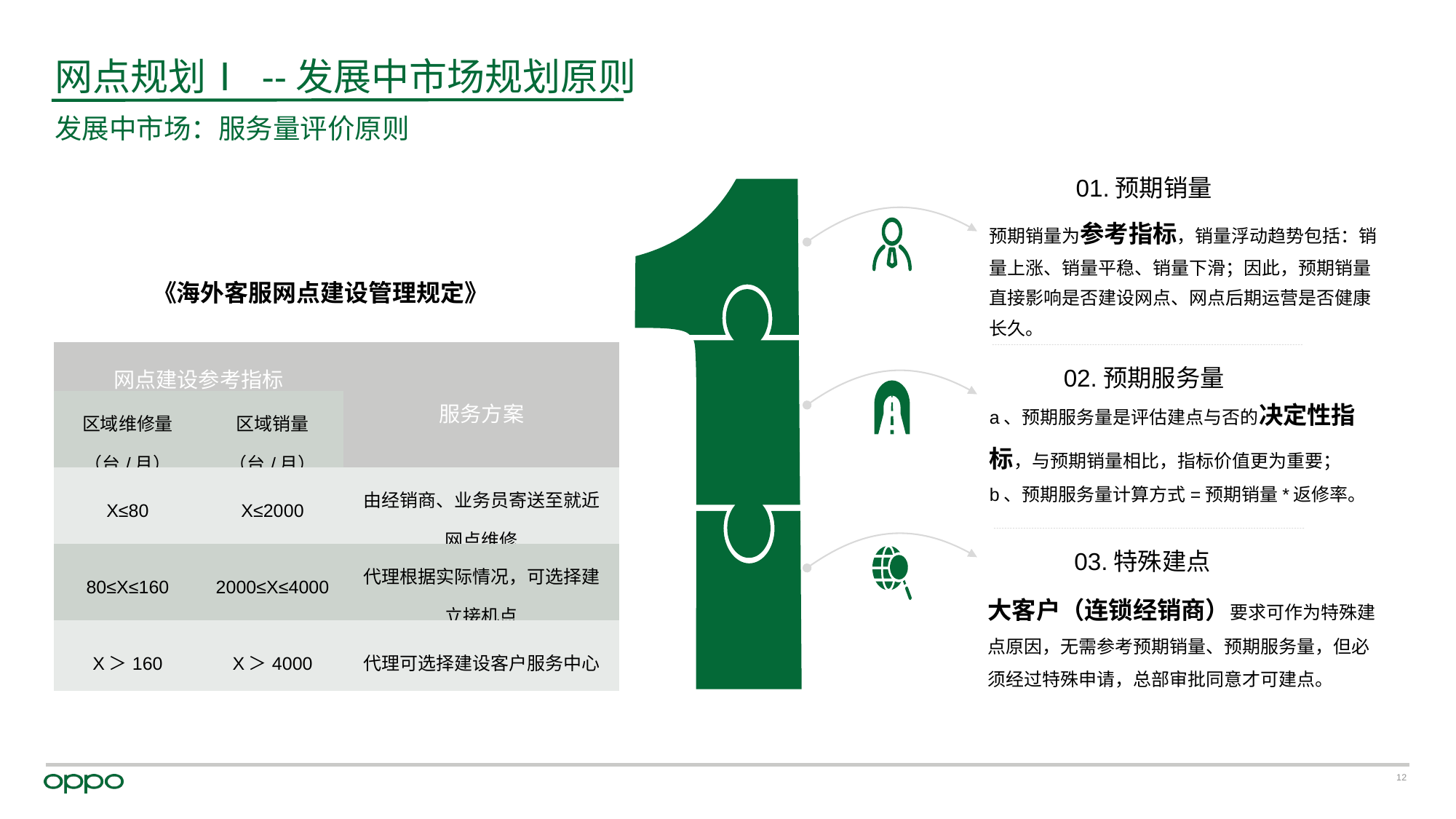

网点规划Ⅰ --发展中市场规划原则
发展中市场：服务量评价原则
01.预期销量
预期销量为参考指标，销量浮动趋势包括：销量上涨、销量平稳、销量下滑；因此，预期销量直接影响是否建设网点、网点后期运营是否健康长久。

《海外客服网点建设管理规定》
02.预期服务量
a、预期服务量是评估建点与否的决定性指标，与预期销量相比，指标价值更为重要；
b、预期服务量计算方式=预期销量*返修率。

03.特殊建点
大客户（连锁经销商）要求可作为特殊建点原因，无需参考预期销量、预期服务量，但必须经过特殊申请，总部审批同意才可建点。

| 网点建设参考指标 |  | 服务方案 |
| --- | --- | --- |
| 区域维修量（台/月） | 区域销量（台/月） |  |
| X≤80 | X≤2000 | 由经销商、业务员寄送至就近网点维修 |
| 80≤X≤160 | 2000≤X≤4000 | 代理根据实际情况，可选择建立接机点 |
| X＞160 | X＞4000 | 代理可选择建设客户服务中心 |